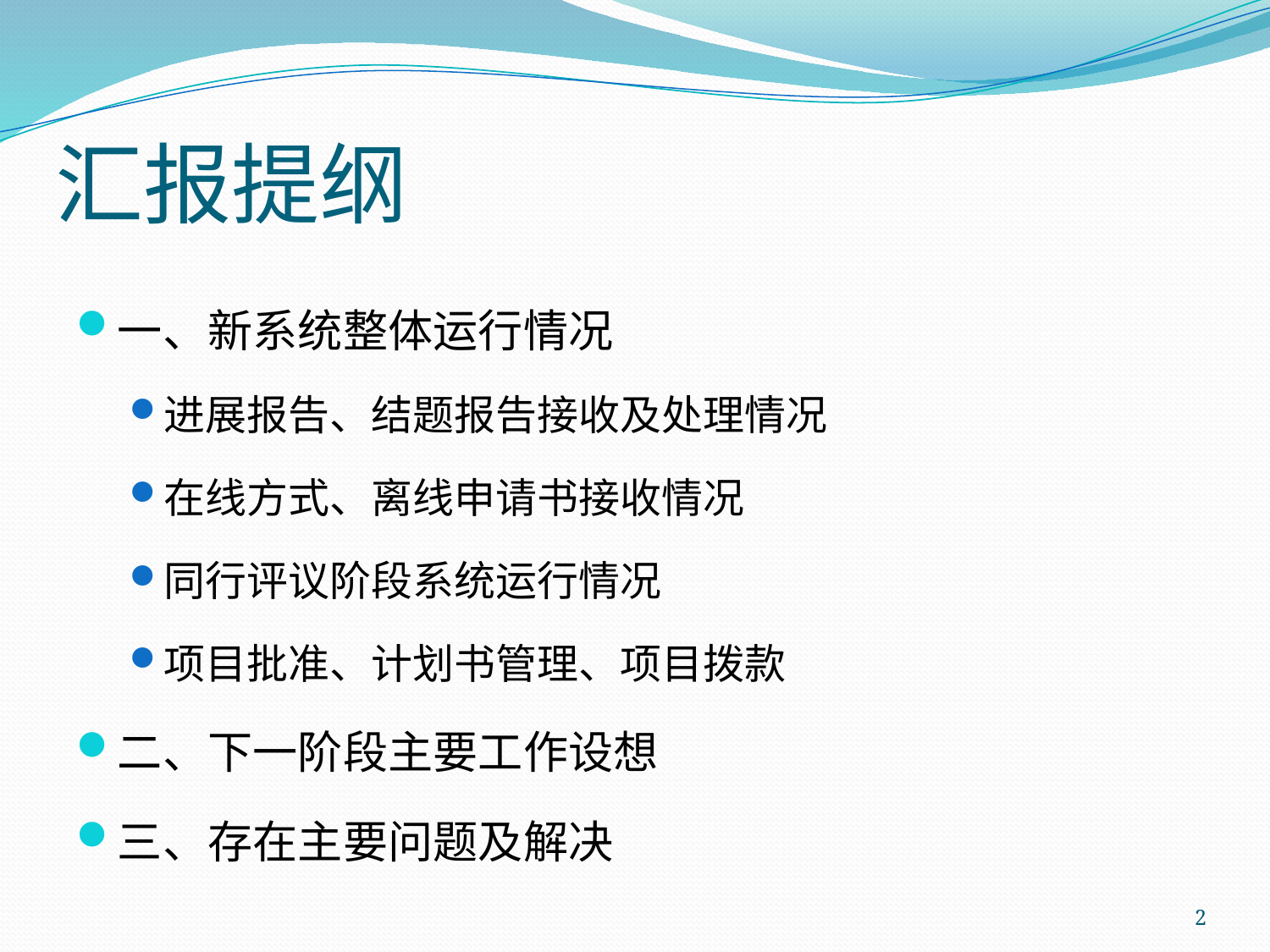

# 汇报提纲
一、新系统整体运行情况
进展报告、结题报告接收及处理情况
在线方式、离线申请书接收情况
同行评议阶段系统运行情况
项目批准、计划书管理、项目拨款
二、下一阶段主要工作设想
三、存在主要问题及解决
2